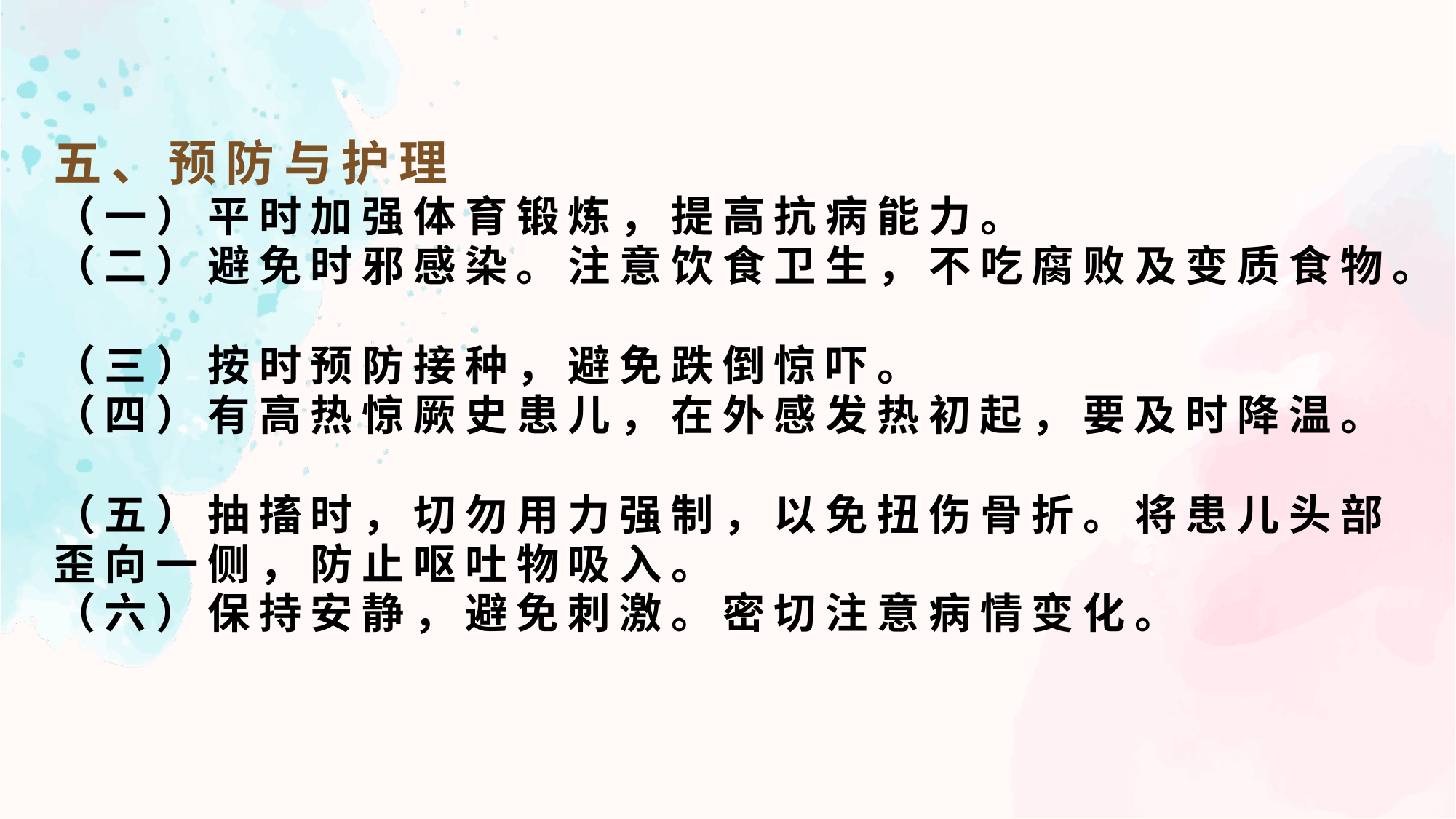

五、预防与护理
（一）平时加强体育锻炼，提高抗病能力。
（二）避免时邪感染。注意饮食卫生，不吃腐败及变质食物。
（三）按时预防接种，避免跌倒惊吓。
（四）有高热惊厥史患儿，在外感发热初起，要及时降温。
（五）抽搐时，切勿用力强制，以免扭伤骨折。将患儿头部歪向一侧，防止呕吐物吸入。
（六）保持安静，避免刺激。密切注意病情变化。